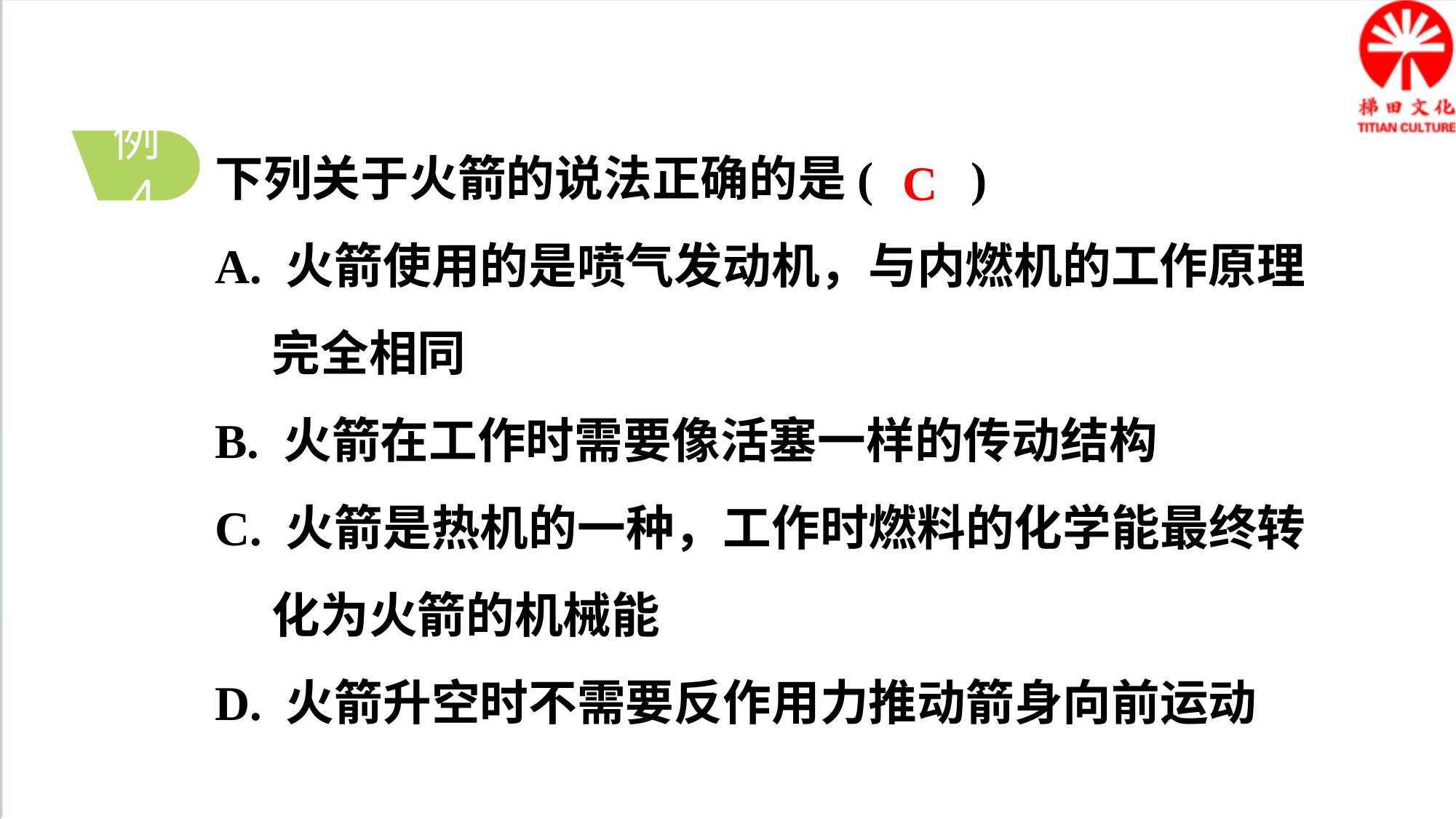

下列关于火箭的说法正确的是(        )
A. 火箭使用的是喷气发动机，与内燃机的工作原理完全相同
B. 火箭在工作时需要像活塞一样的传动结构
C. 火箭是热机的一种，工作时燃料的化学能最终转化为火箭的机械能
D. 火箭升空时不需要反作用力推动箭身向前运动
C
例4